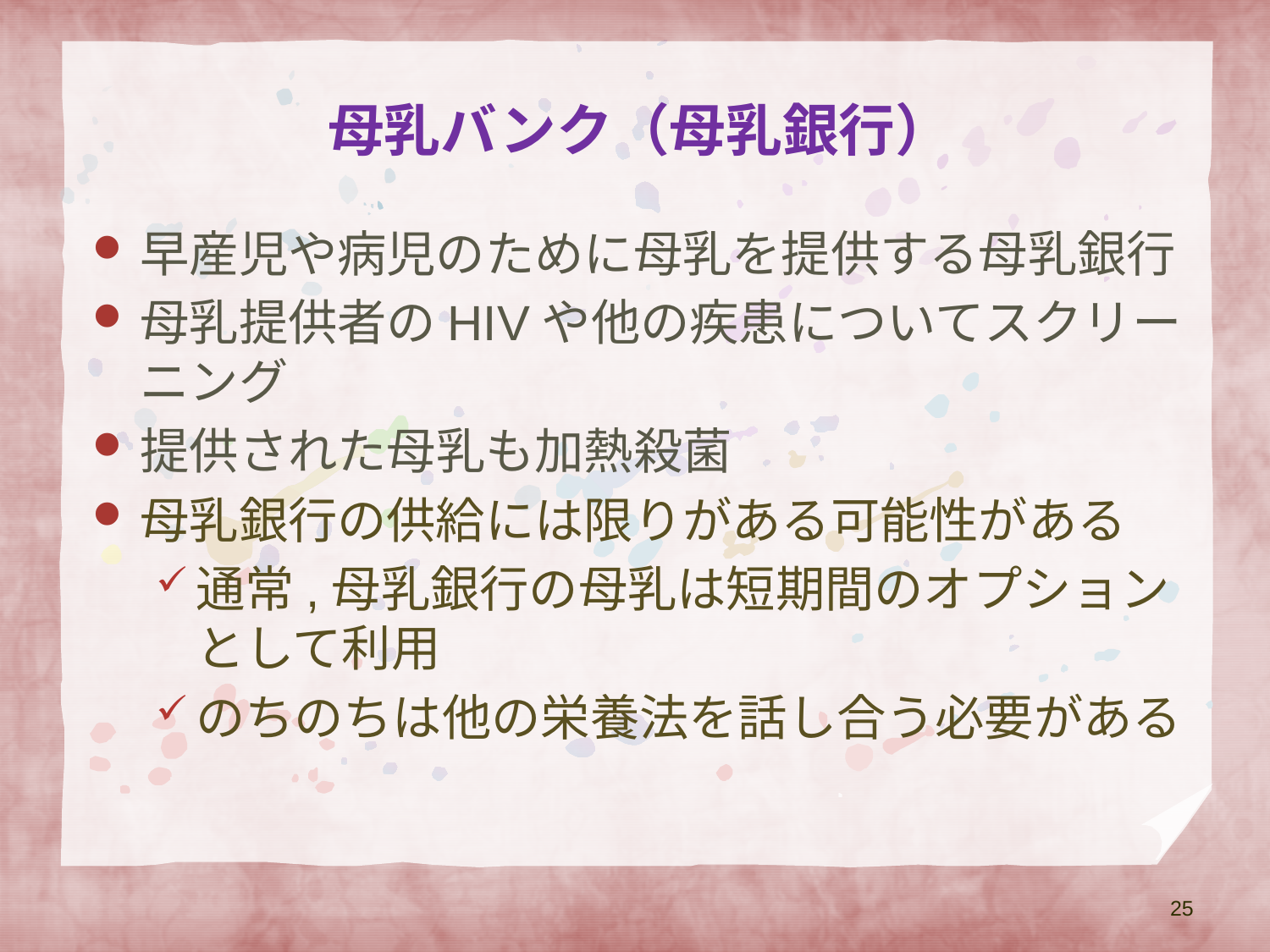

# 母乳バンク（母乳銀行）
早産児や病児のために母乳を提供する母乳銀行
母乳提供者のHIVや他の疾患についてスクリーニング
提供された母乳も加熱殺菌
母乳銀行の供給には限りがある可能性がある
通常,母乳銀行の母乳は短期間のオプションとして利用
のちのちは他の栄養法を話し合う必要がある
25